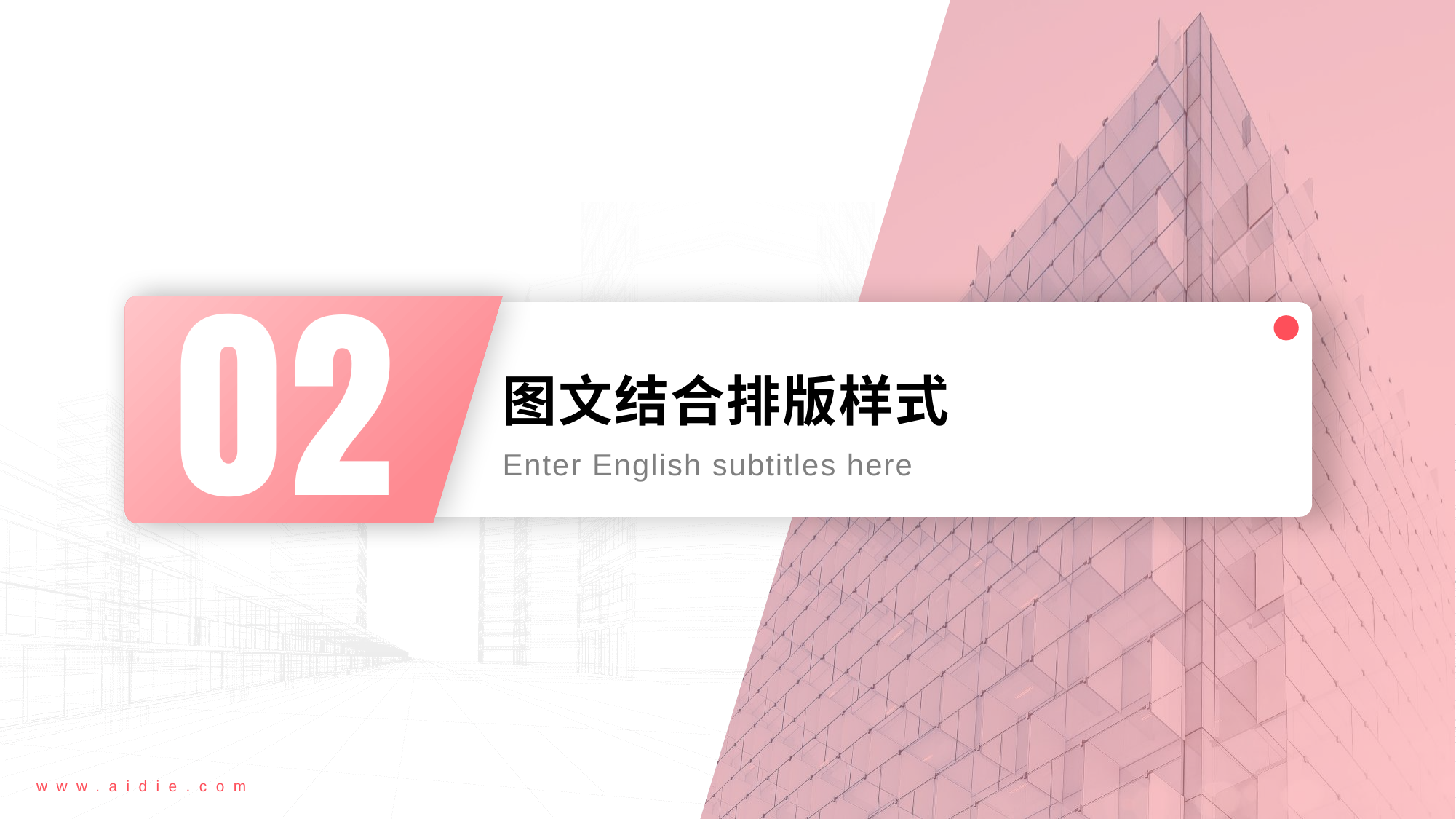

02
# 图文结合排版样式
Enter English subtitles here
www.aidie.com